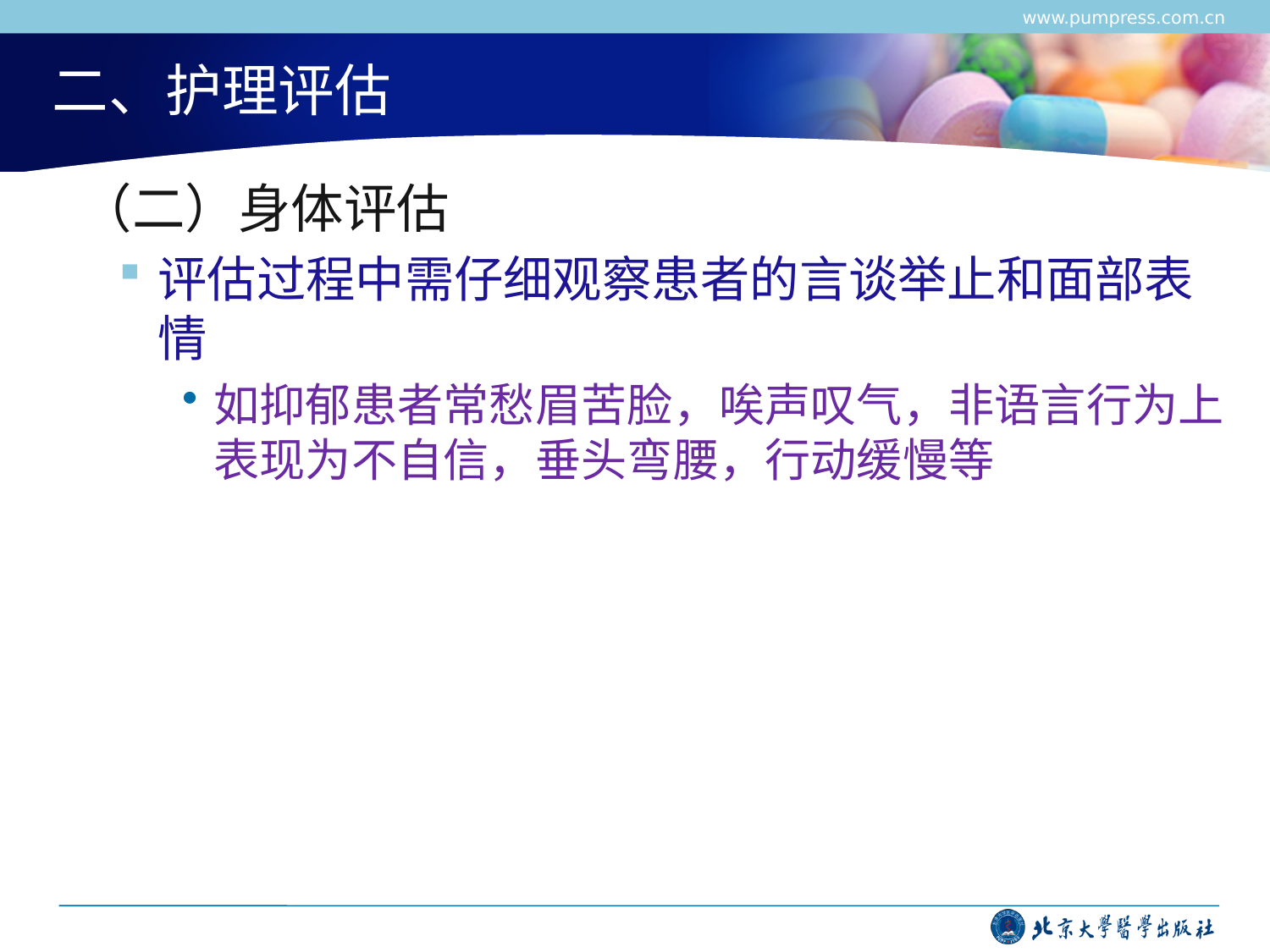

www.pumpress.com.cn
# 二、护理评估
 （二）身体评估
评估过程中需仔细观察患者的言谈举止和面部表情
如抑郁患者常愁眉苦脸，唉声叹气，非语言行为上表现为不自信，垂头弯腰，行动缓慢等